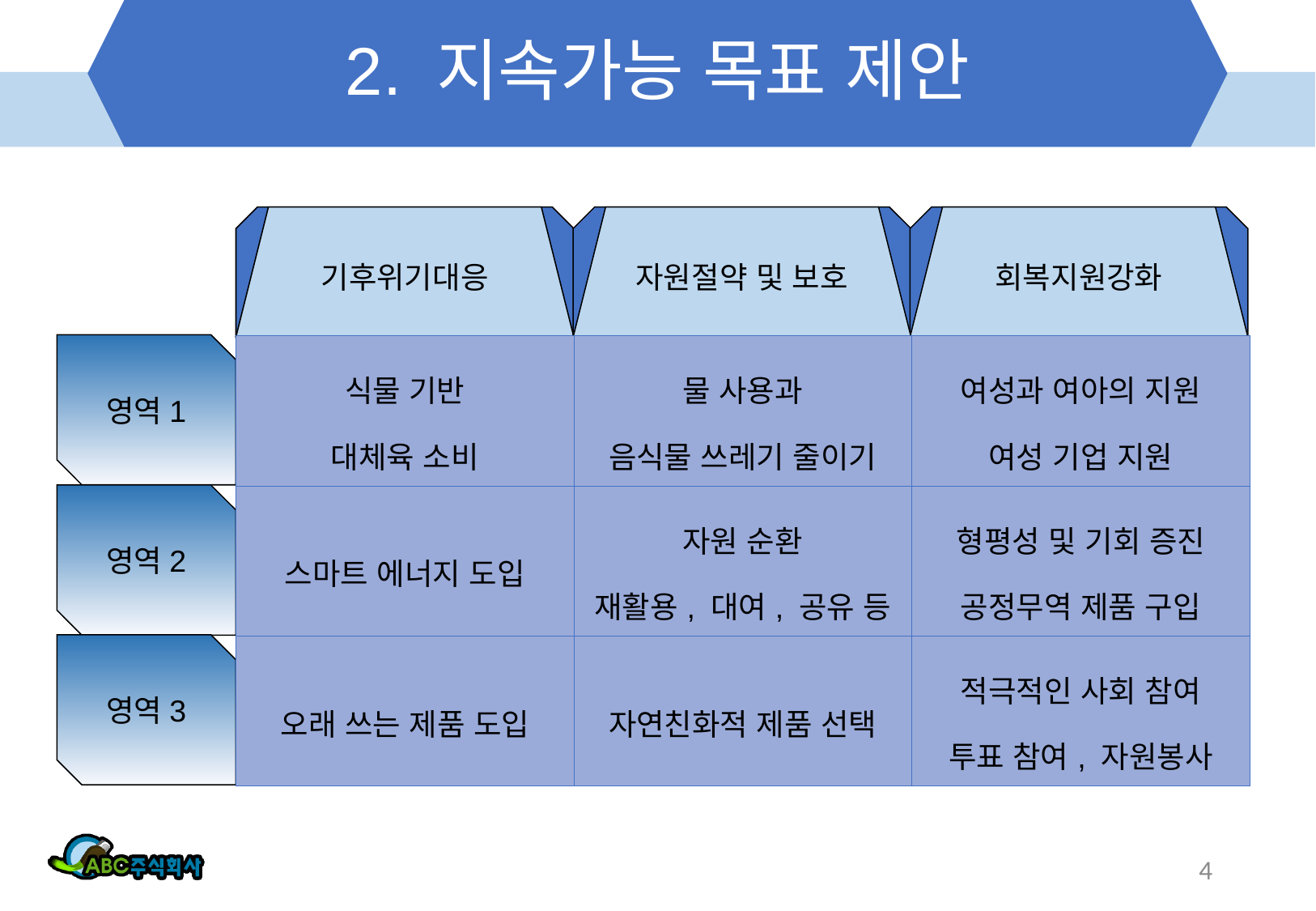

# 2. 지속가능 목표 제안

기후위기대응

자원절약 및 보호
빵ㄹ
회복지원강화
영역1
| 식물 기반 대체육 소비 | 물 사용과 음식물 쓰레기 줄이기 | 여성과 여아의 지원 여성 기업 지원 |
| --- | --- | --- |
| 스마트 에너지 도입 | 자원 순환 재활용, 대여, 공유 등 | 형평성 및 기회 증진 공정무역 제품 구입 |
| 오래 쓰는 제품 도입 | 자연친화적 제품 선택 | 적극적인 사회 참여 투표 참여, 자원봉사 |
영역2
영역3
4